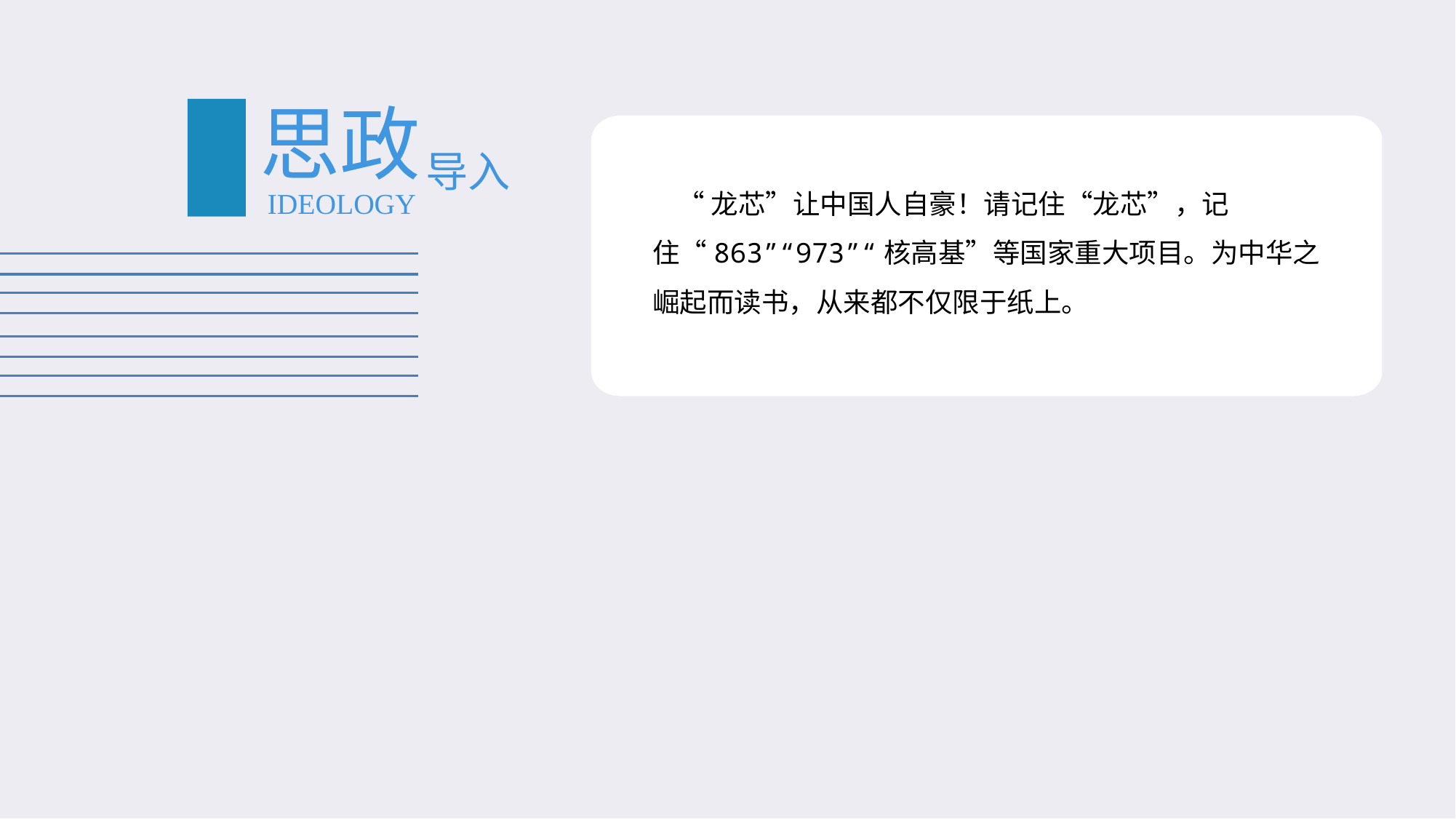

#
思政
导入

    “龙芯”让中国人自豪！请记住“龙芯”，记住“863”“973”“核高基”等国家重大项目。为中华之崛起而读书，从来都不仅限于纸上。

IDEOLOGY